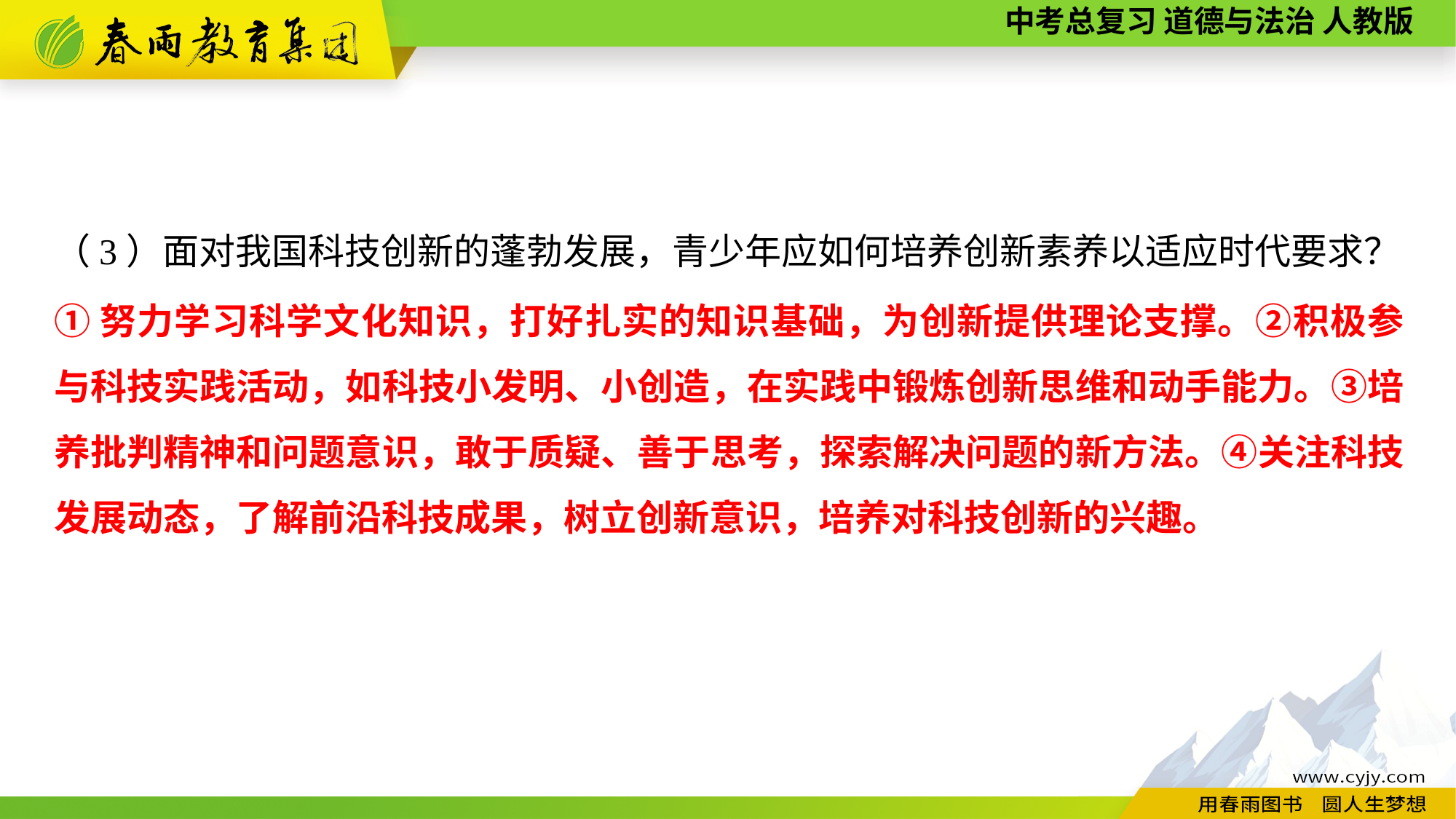

（3）面对我国科技创新的蓬勃发展，青少年应如何培养创新素养以适应时代要求？
①努力学习科学文化知识，打好扎实的知识基础，为创新提供理论支撑。②积极参与科技实践活动，如科技小发明、小创造，在实践中锻炼创新思维和动手能力。③培养批判精神和问题意识，敢于质疑、善于思考，探索解决问题的新方法。④关注科技发展动态，了解前沿科技成果，树立创新意识，培养对科技创新的兴趣。